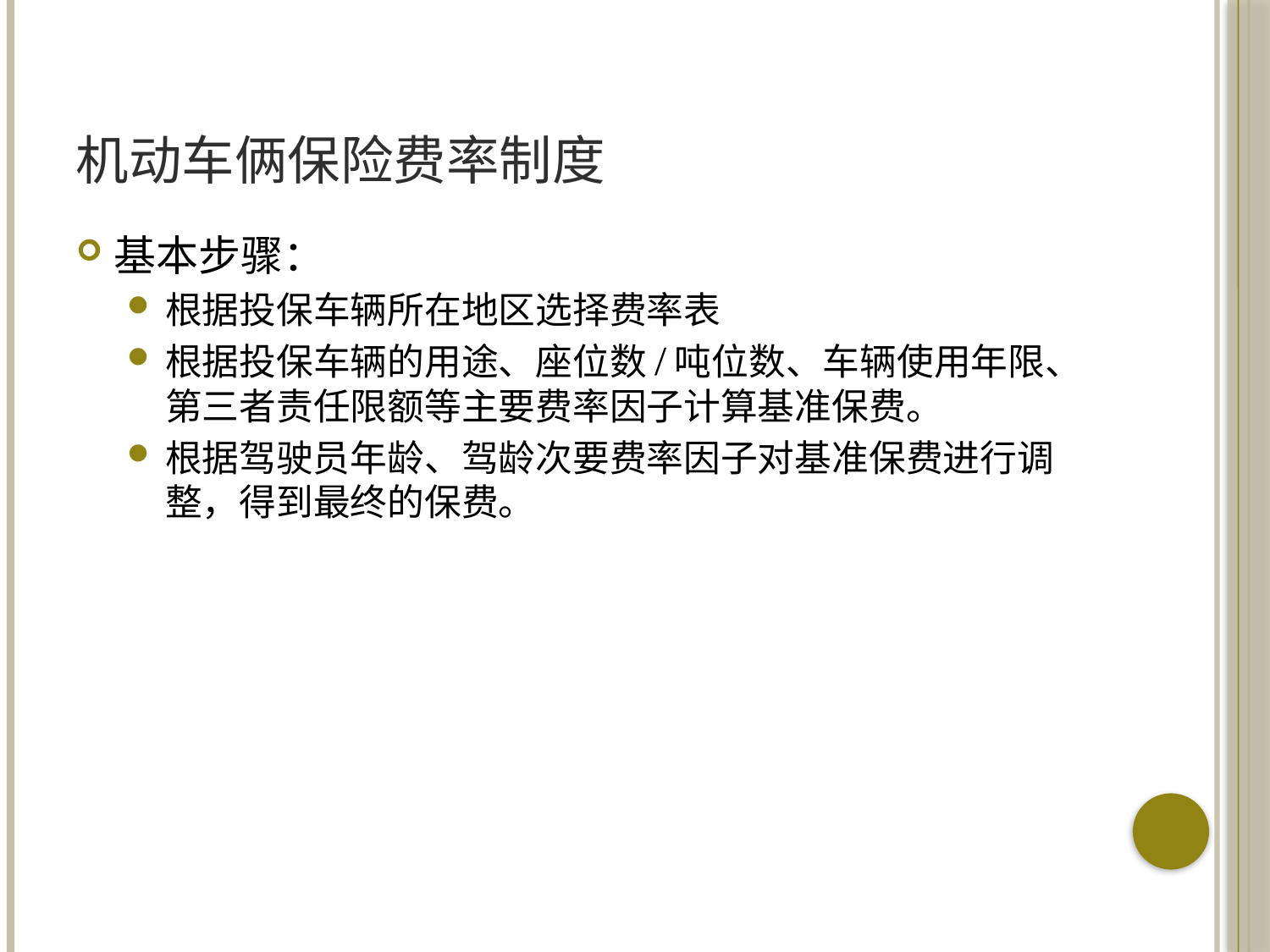

# 机动车俩保险费率制度
基本步骤：
根据投保车辆所在地区选择费率表
根据投保车辆的用途、座位数/吨位数、车辆使用年限、第三者责任限额等主要费率因子计算基准保费。
根据驾驶员年龄、驾龄次要费率因子对基准保费进行调整，得到最终的保费。